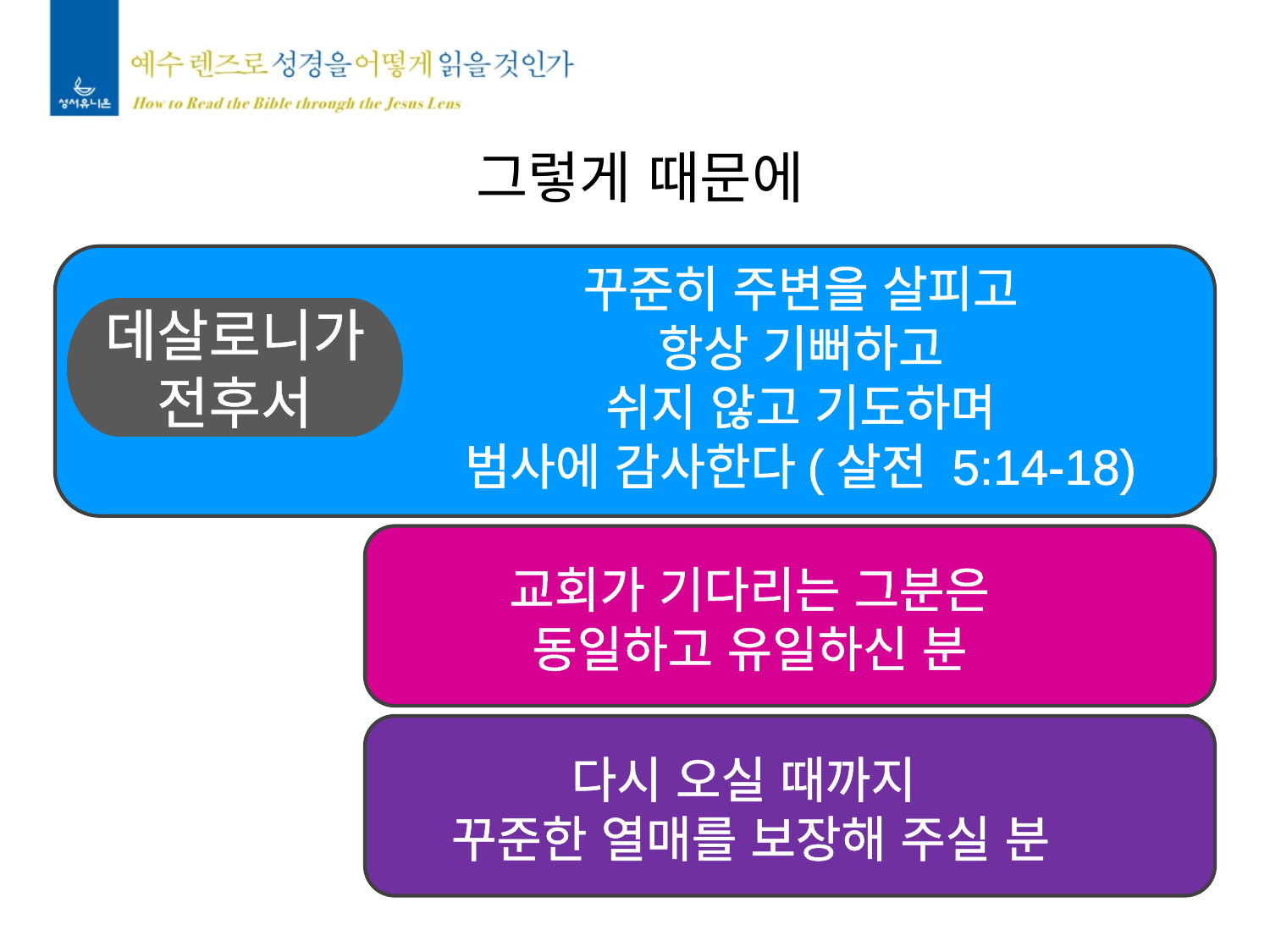

그렇게 때문에

꾸준히 주변을 살피고
항상 기뻐하고
쉬지 않고 기도하며
범사에 감사한다(살전 5:14-18)
데살로니가
전후서

교회가 기다리는 그분은
동일하고 유일하신 분

다시 오실 때까지
꾸준한 열매를 보장해 주실 분